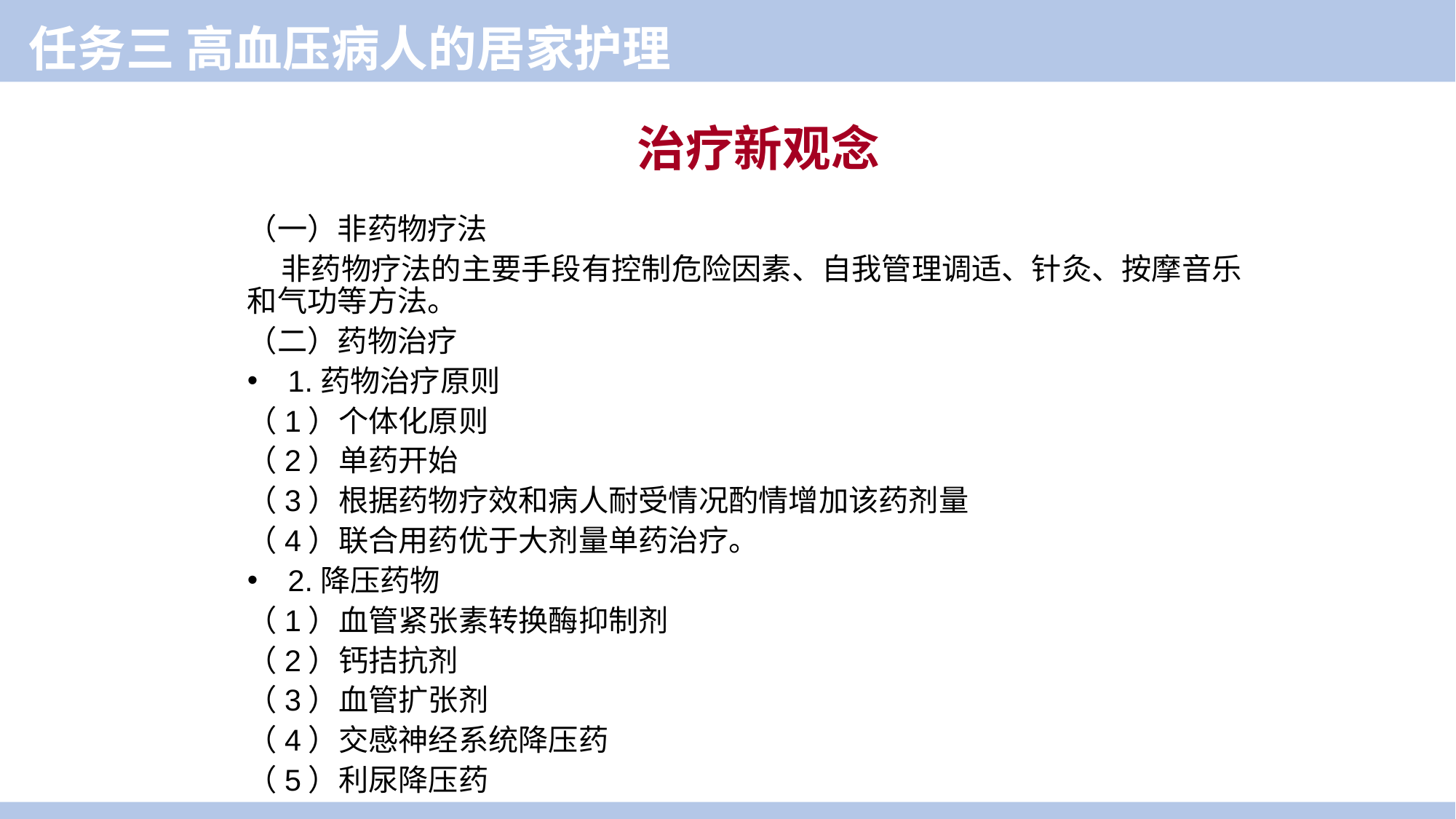

任务三 高血压病人的居家护理
治疗新观念
（一）非药物疗法
    非药物疗法的主要手段有控制危险因素、自我管理调适、针灸、按摩音乐和气功等方法。
（二）药物治疗
1.药物治疗原则
（1）个体化原则
（2）单药开始
（3）根据药物疗效和病人耐受情况酌情增加该药剂量
（4）联合用药优于大剂量单药治疗。
2.降压药物
（1）血管紧张素转换酶抑制剂
（2）钙拮抗剂
（3）血管扩张剂
（4）交感神经系统降压药
（5）利尿降压药